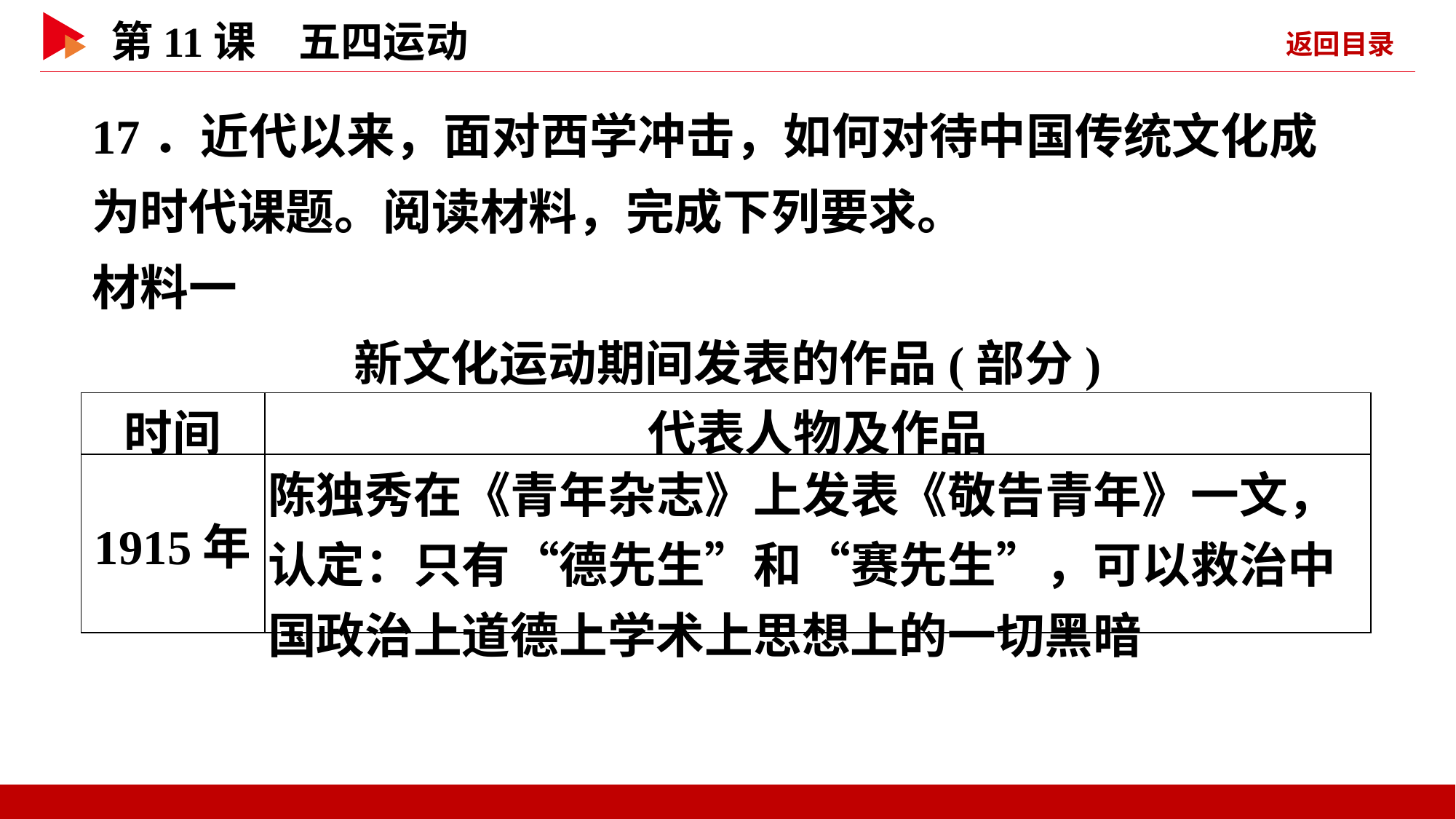

17．近代以来，面对西学冲击，如何对待中国传统文化成为时代课题。阅读材料，完成下列要求。
材料一
新文化运动期间发表的作品(部分)
| 时间 | 代表人物及作品 |
| --- | --- |
| 1915年 | 陈独秀在《青年杂志》上发表《敬告青年》一文，认定：只有“德先生”和“赛先生”，可以救治中国政治上道德上学术上思想上的一切黑暗 |